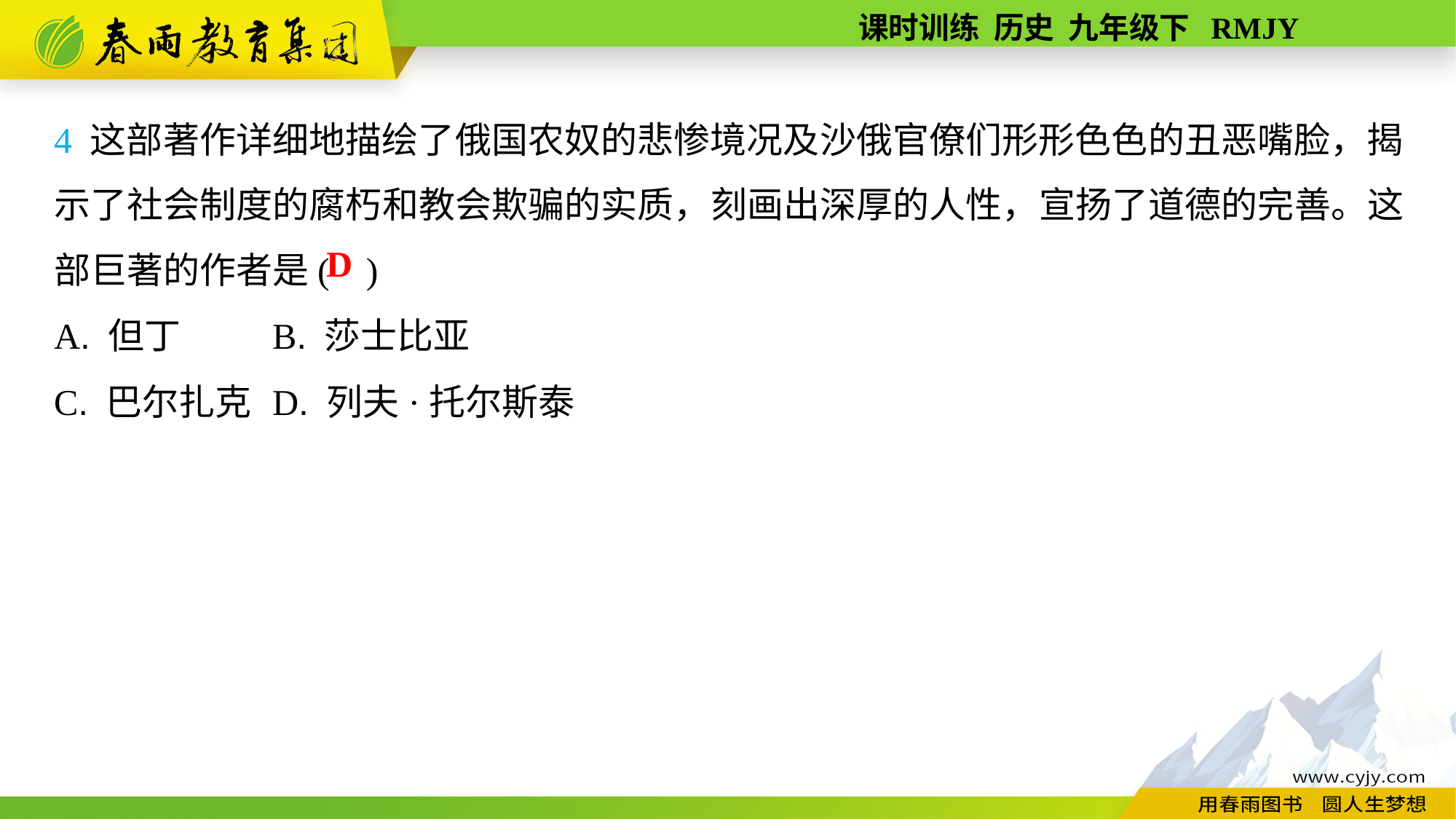

4 这部著作详细地描绘了俄国农奴的悲惨境况及沙俄官僚们形形色色的丑恶嘴脸，揭示了社会制度的腐朽和教会欺骗的实质，刻画出深厚的人性，宣扬了道德的完善。这部巨著的作者是(    )
A. 但丁	B. 莎士比亚
C. 巴尔扎克	D. 列夫·托尔斯泰
D